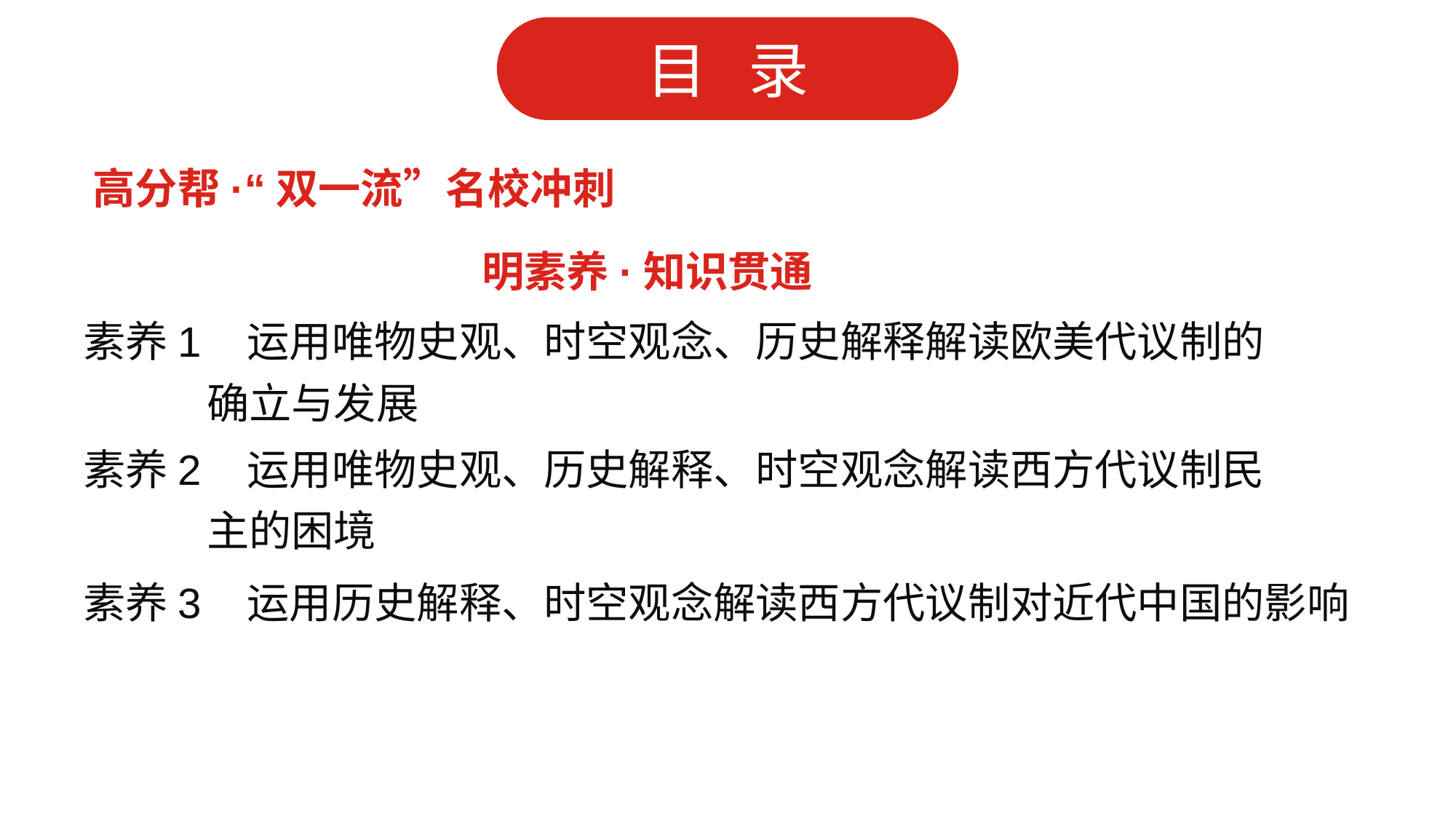

高分帮·“双一流”名校冲刺
明素养·知识贯通
素养1   运用唯物史观、时空观念、历史解释解读欧美代议制的
            确立与发展
素养2   运用唯物史观、历史解释、时空观念解读西方代议制民
            主的困境
素养3   运用历史解释、时空观念解读西方代议制对近代中国的影响